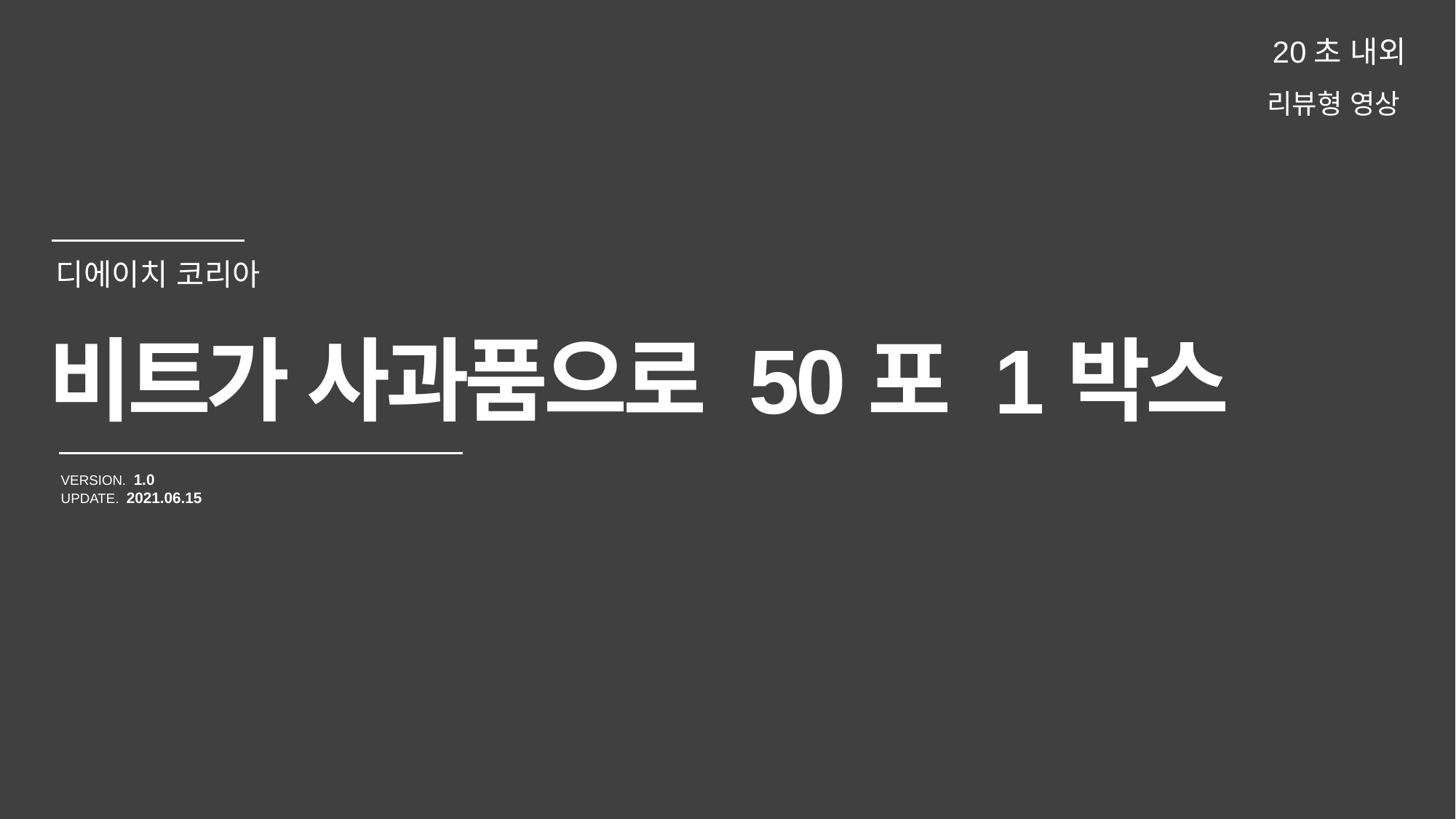

20초 내외
리뷰형 영상
비트가 사과품으로 50포 1박스
VERSION.  1.0
UPDATE.  2021.06.15

디에이치 코리아